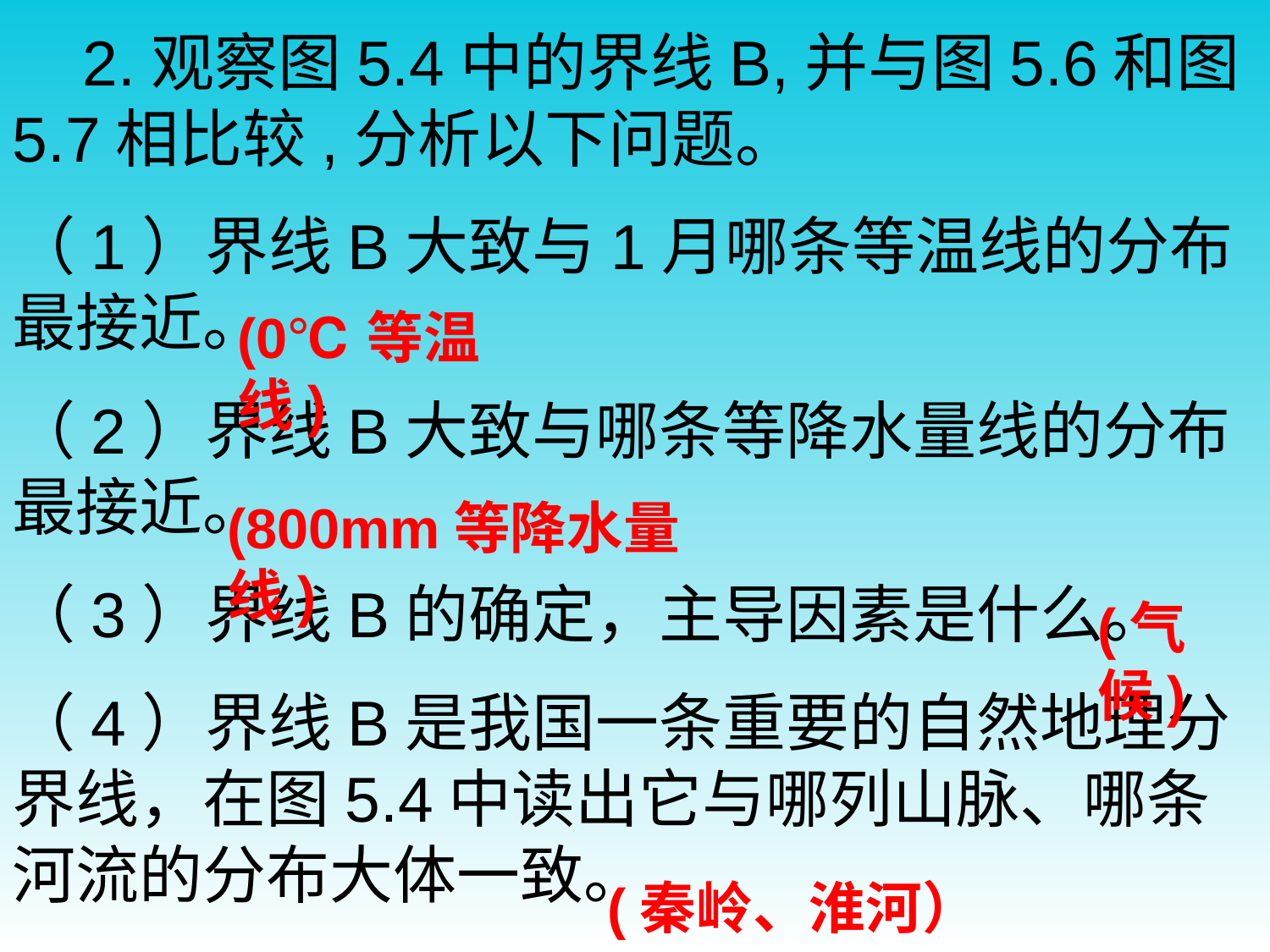

2.观察图5.4中的界线B,并与图5.6和图5.7相比较,分析以下问题。
（1）界线B大致与1月哪条等温线的分布最接近。
（2）界线B大致与哪条等降水量线的分布最接近。
（3）界线B的确定，主导因素是什么。
（4）界线B是我国一条重要的自然地理分界线，在图5.4中读出它与哪列山脉、哪条河流的分布大体一致。

(0℃等温线)
(800mm等降水量线)
(气候)
(秦岭、淮河）